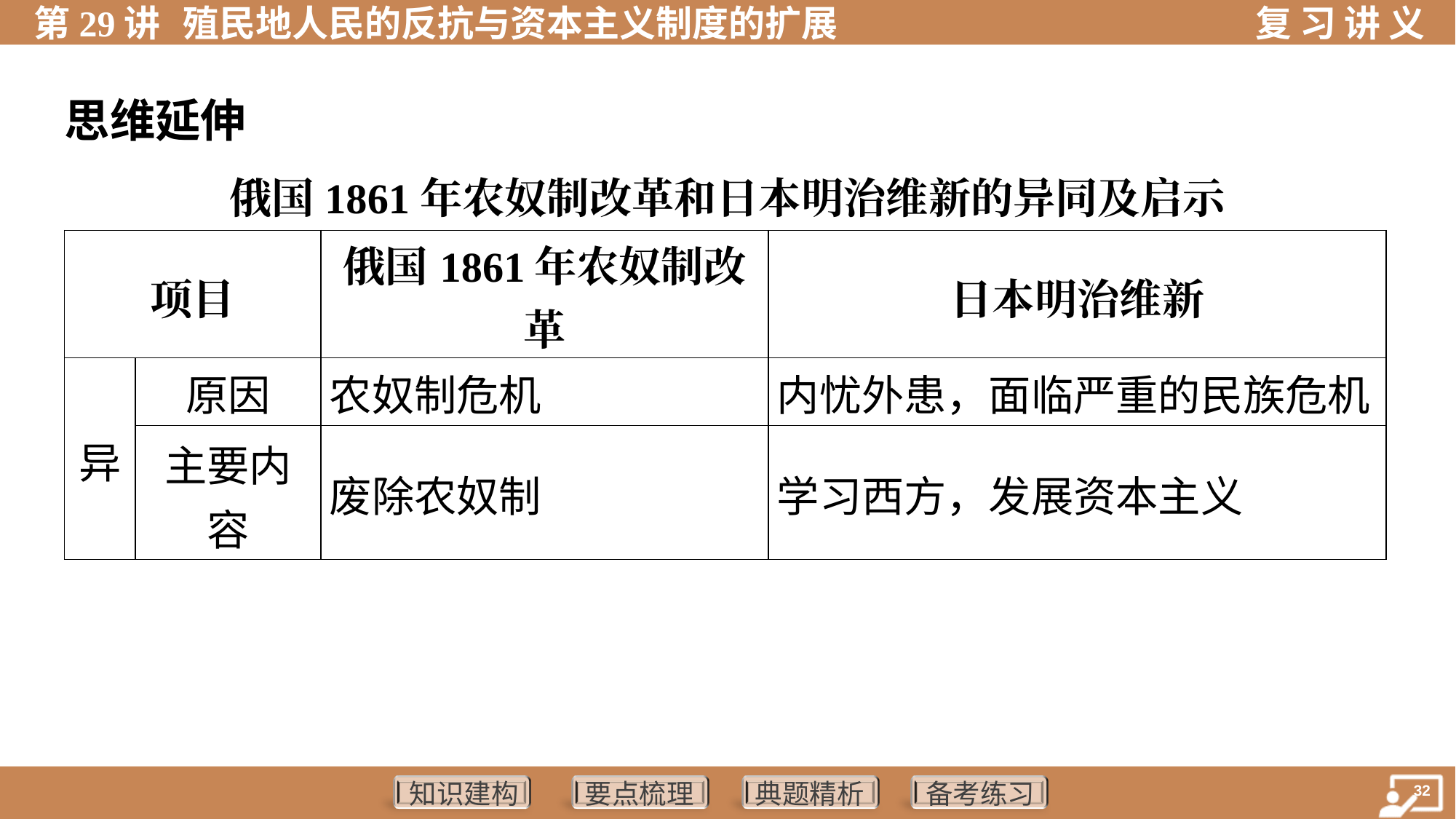

思维延伸
俄国1861年农奴制改革和日本明治维新的异同及启示
| 项目 |  | 俄国1861年农奴制改革 | 日本明治维新 |
| --- | --- | --- | --- |
| 异 | 原因 | 农奴制危机 | 内忧外患，面临严重的民族危机 |
|  | 主要内 容 | 废除农奴制 | 学习西方，发展资本主义 |